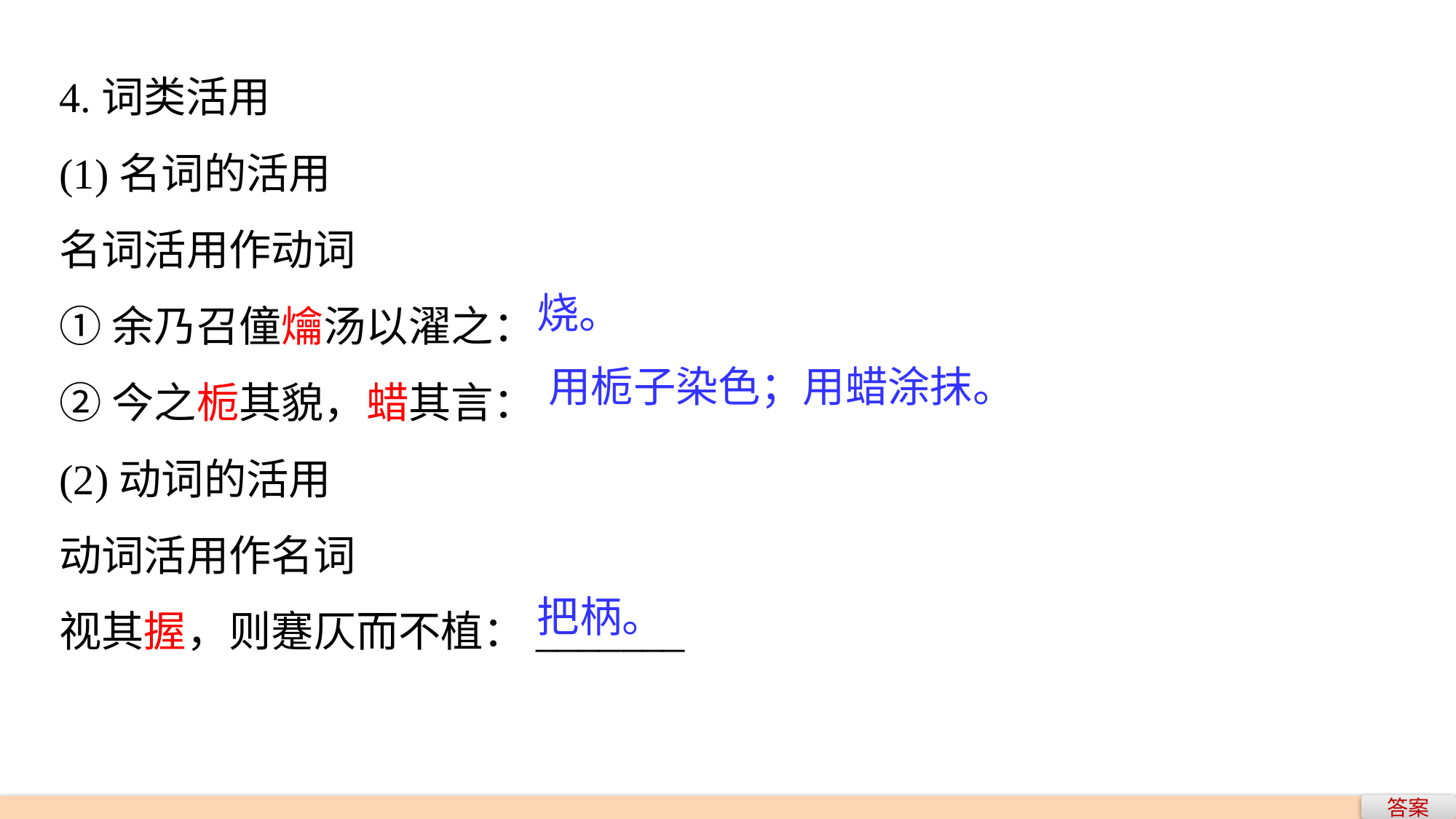

4.词类活用
(1)名词的活用
名词活用作动词
①余乃召僮爚汤以濯之：
②今之栀其貌，蜡其言：
(2)动词的活用
动词活用作名词
视其握，则蹇仄而不植：_______
烧。
用栀子染色；用蜡涂抹。
把柄。
答案